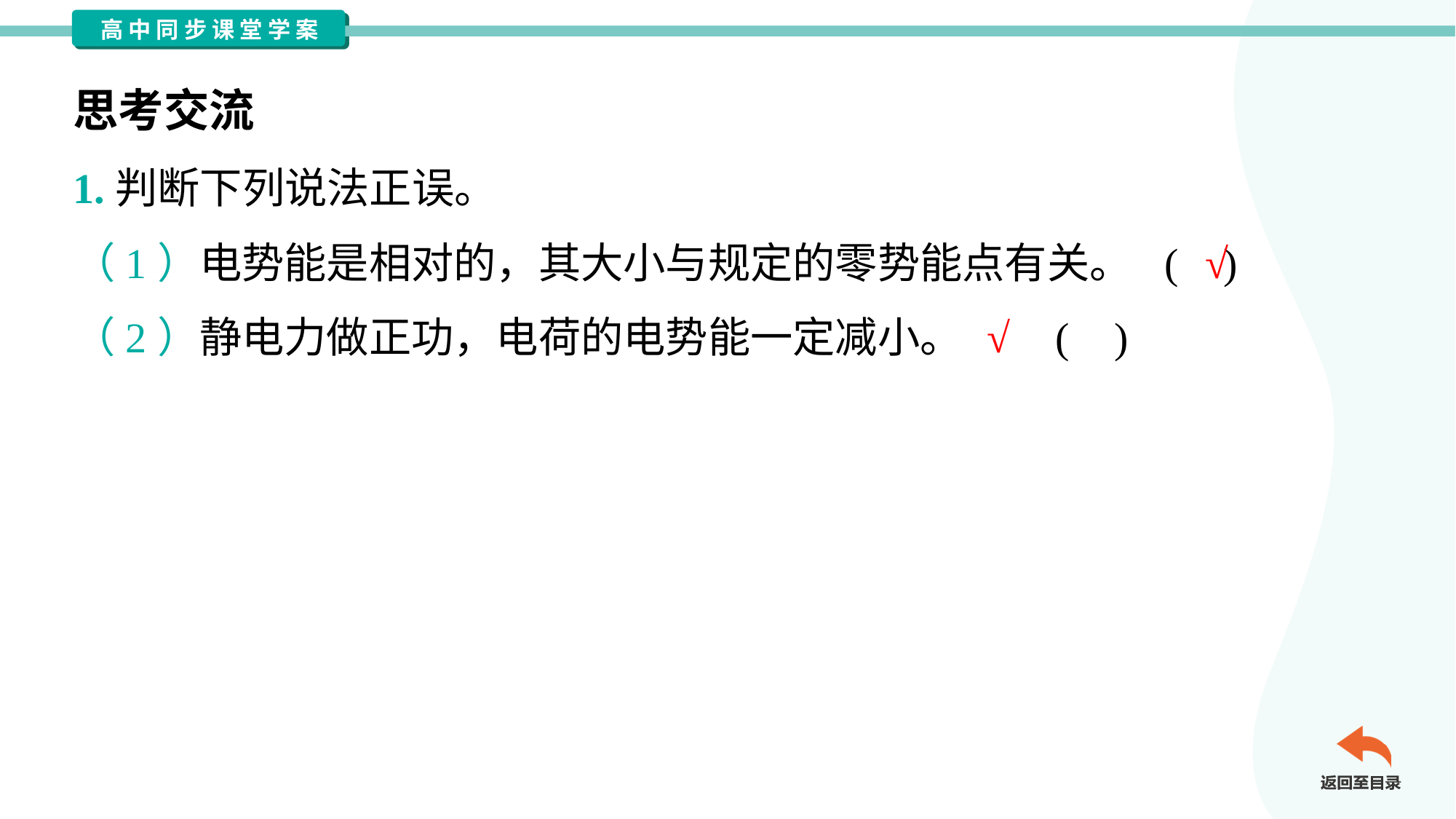

思考交流
1.判断下列说法正误。
√
（1）电势能是相对的，其大小与规定的零势能点有关。	(    )
√
（2）静电力做正功，电荷的电势能一定减小。	(    )